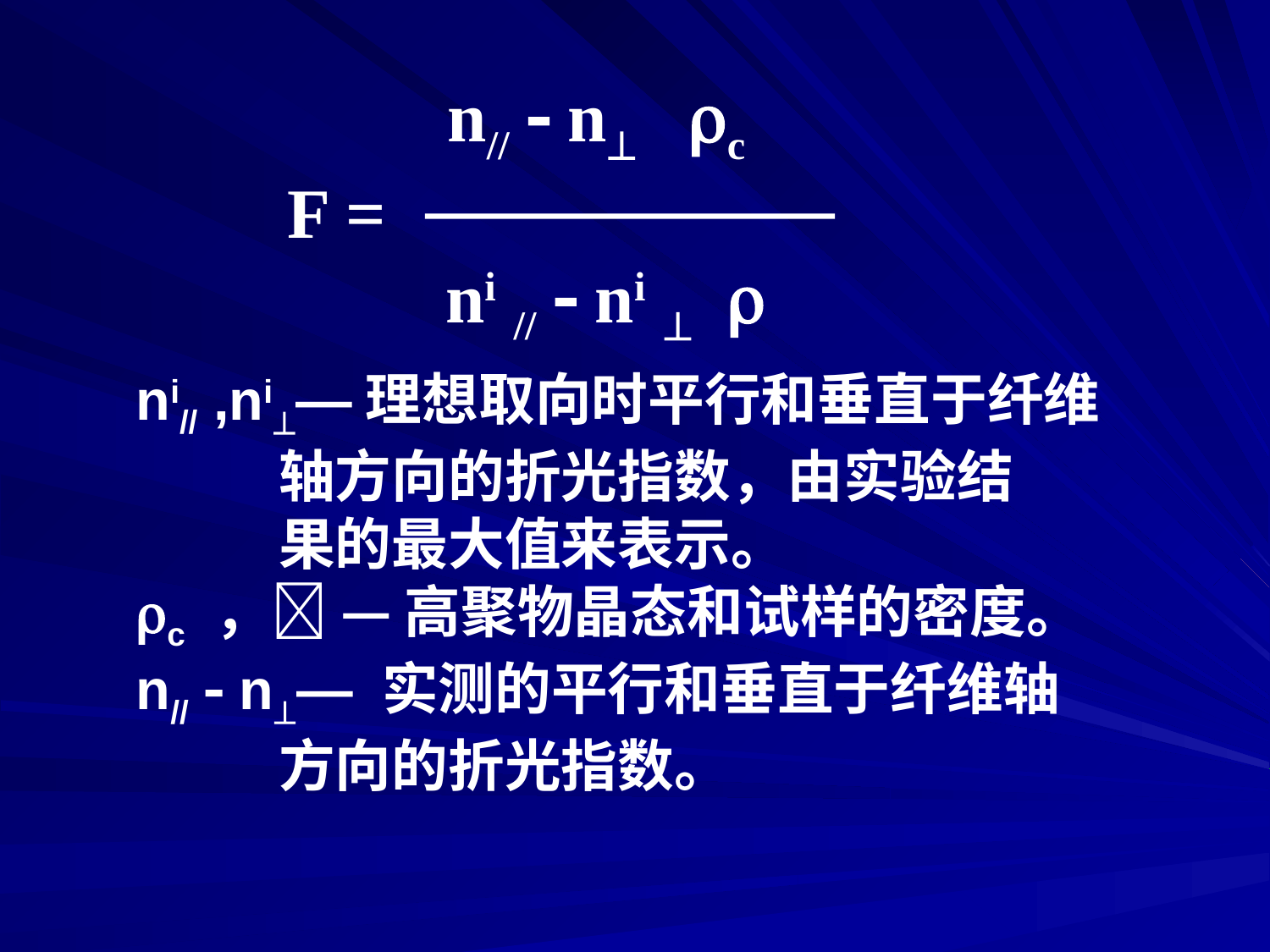

n// − n⊥   ρc
F =
         ni // − ni ⊥  ρ

ni// ,ni⊥—理想取向时平行和垂直于纤维
          轴方向的折光指数，由实验结
          果的最大值来表示。
ρc ，ρ — 高聚物晶态和试样的密度。
n// − n⊥— 实测的平行和垂直于纤维轴
          方向的折光指数。